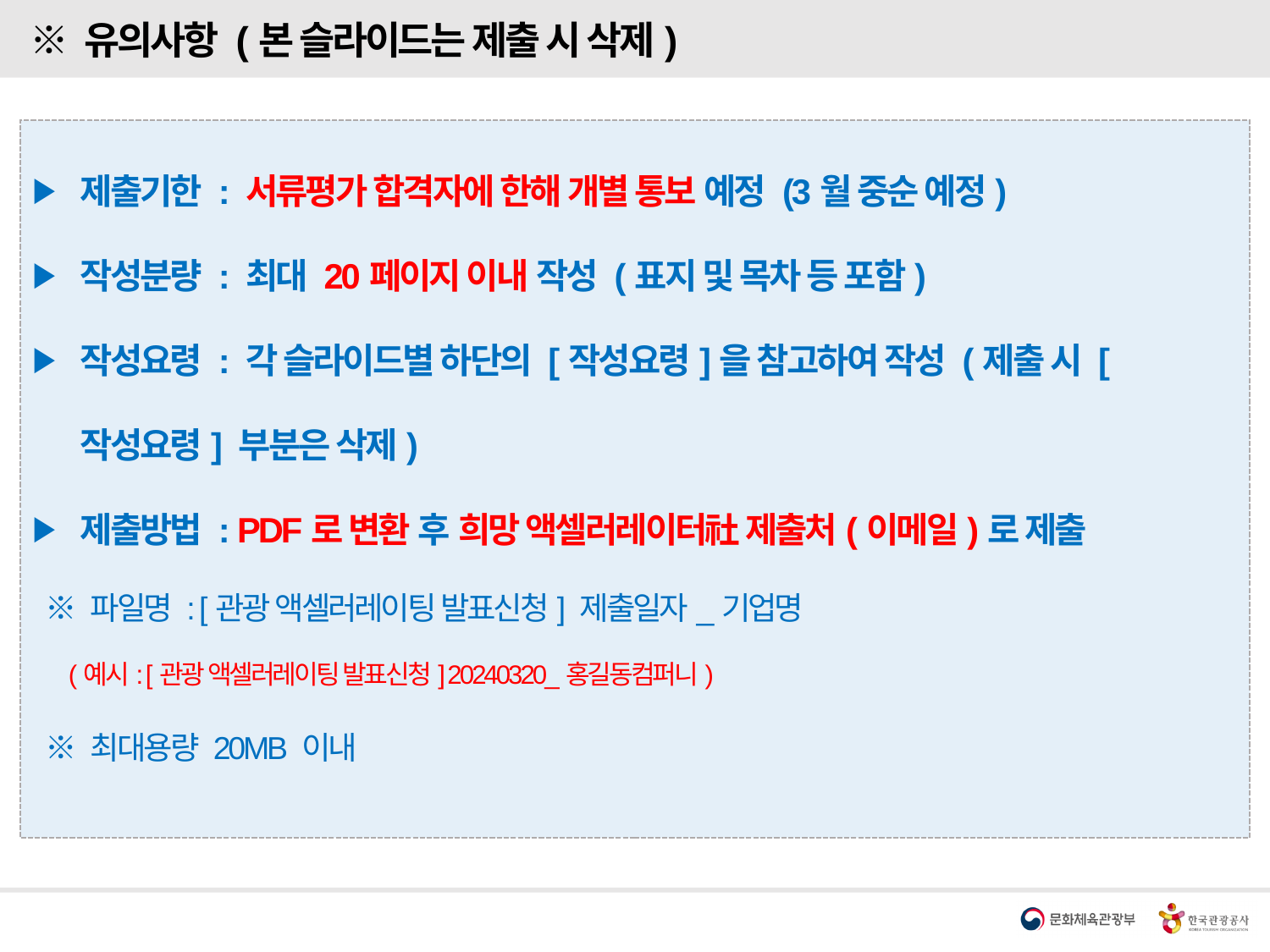

※ 유의사항 (본 슬라이드는 제출 시 삭제)
제출기한 : 서류평가 합격자에 한해 개별 통보 예정 (3월 중순 예정)
작성분량 : 최대 20페이지 이내 작성 (표지 및 목차 등 포함)
작성요령 : 각 슬라이드별 하단의 [작성요령]을 참고하여 작성 (제출 시 [작성요령] 부분은 삭제)
제출방법 : PDF로 변환 후 희망 액셀러레이터社 제출처(이메일)로 제출
  ※ 파일명 : [관광 액셀러레이팅 발표신청] 제출일자_기업명
       (예시: [관광 액셀러레이팅 발표신청] 20240320_홍길동컴퍼니)
  ※ 최대용량 20MB 이내